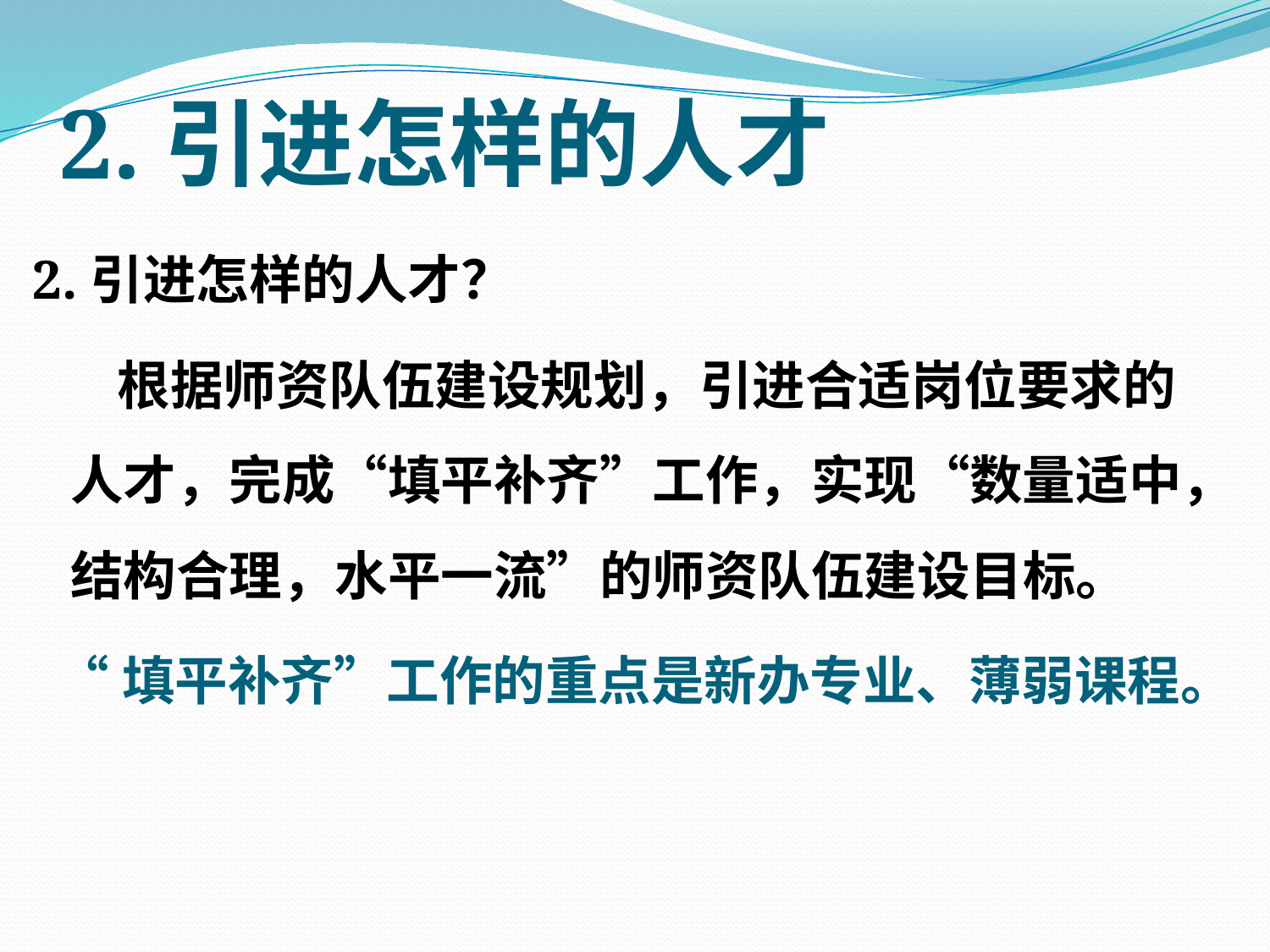

# 2.引进怎样的人才
2.引进怎样的人才？
      根据师资队伍建设规划，引进合适岗位要求的人才，完成“填平补齐”工作，实现“数量适中，结构合理，水平一流”的师资队伍建设目标。
  “填平补齐”工作的重点是新办专业、薄弱课程。